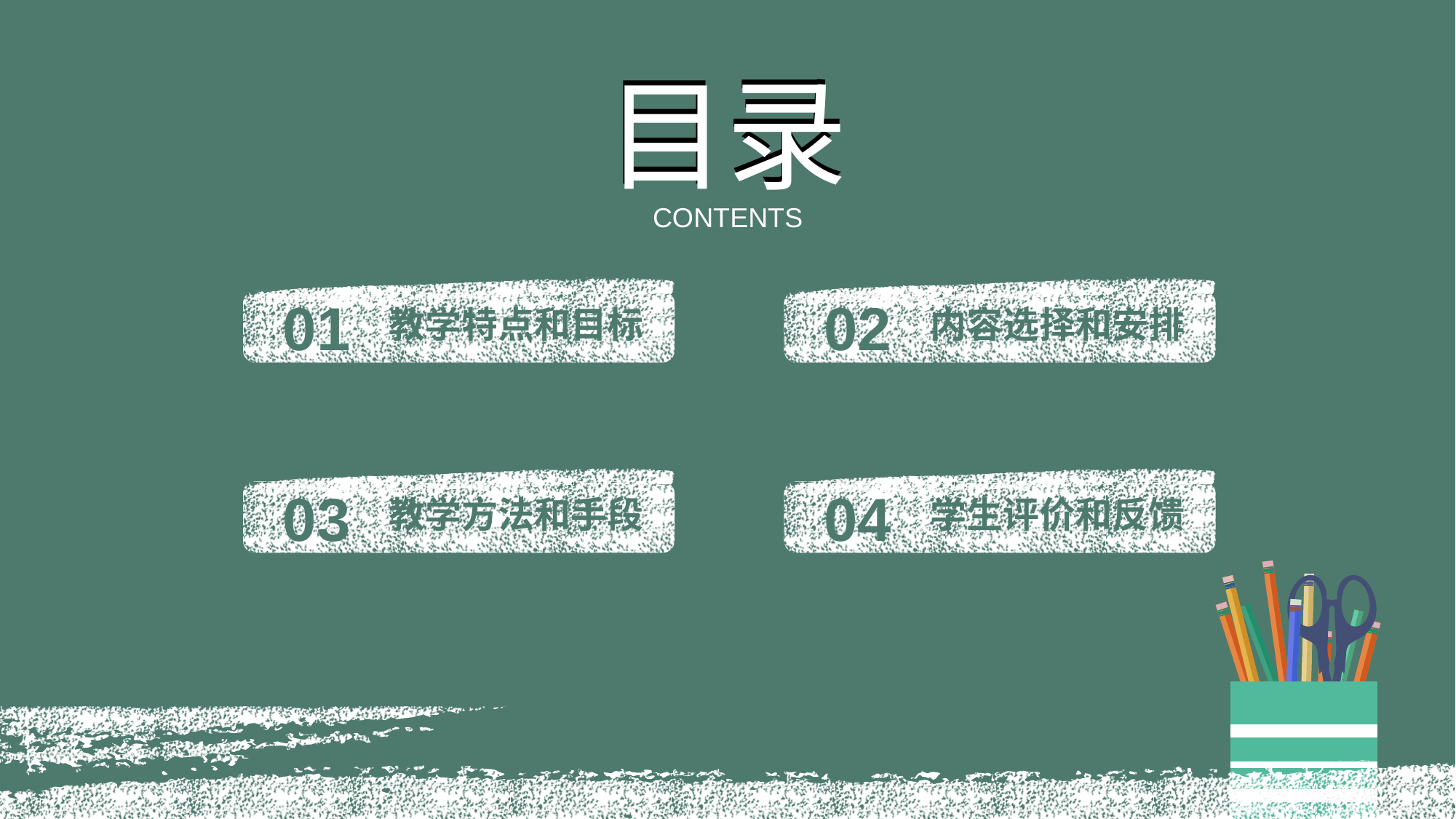

目录
目录
CONTENTS

01

教学特点和目标

02

内容选择和安排

03

教学方法和手段

04

学生评价和反馈